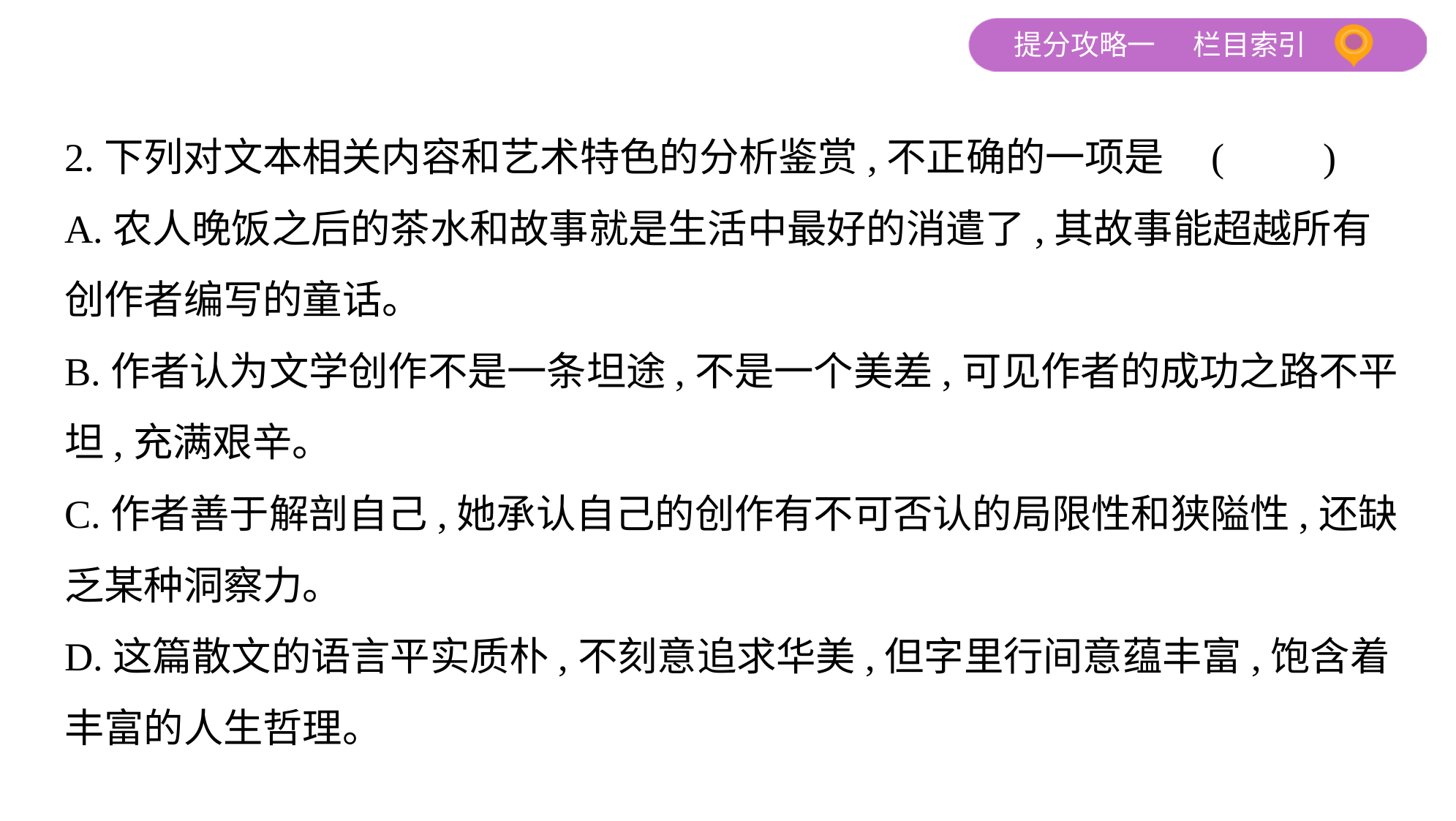

2.下列对文本相关内容和艺术特色的分析鉴赏,不正确的一项是 (　　)
A.农人晚饭之后的茶水和故事就是生活中最好的消遣了,其故事能超越所有
创作者编写的童话。
B.作者认为文学创作不是一条坦途,不是一个美差,可见作者的成功之路不平
坦,充满艰辛。
C.作者善于解剖自己,她承认自己的创作有不可否认的局限性和狭隘性,还缺
乏某种洞察力。
D.这篇散文的语言平实质朴,不刻意追求华美,但字里行间意蕴丰富,饱含着
丰富的人生哲理。